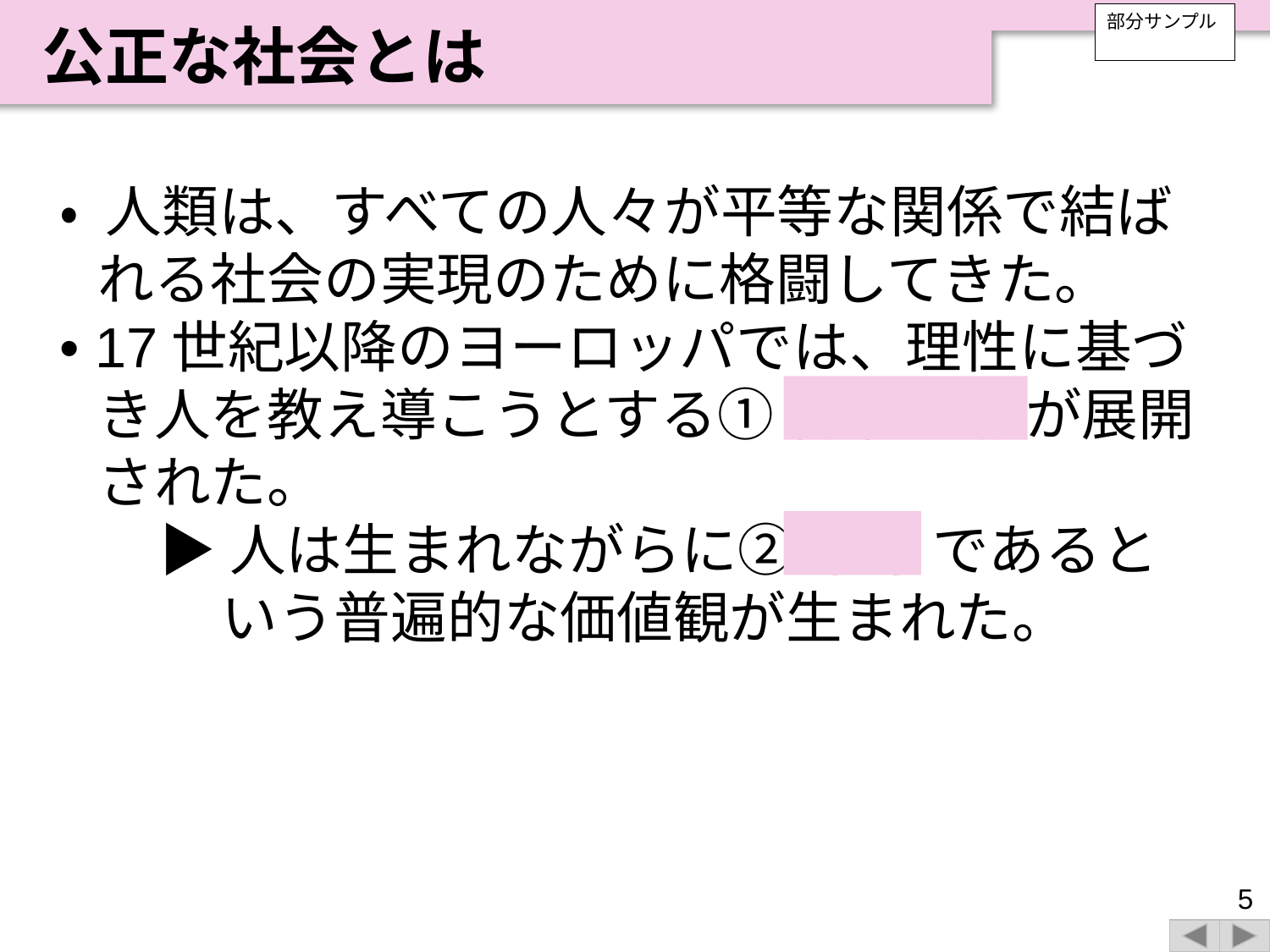

公正な社会とは
部分サンプル
• 人類は、すべての人々が平等な関係で結ばれる社会の実現のために格闘してきた。
• 17世紀以降のヨーロッパでは、理性に基づき人を教え導こうとする① 啓蒙運動 が展開された。
▶人は生まれながらに② 平等 であるという普遍的な価値観が生まれた。

5